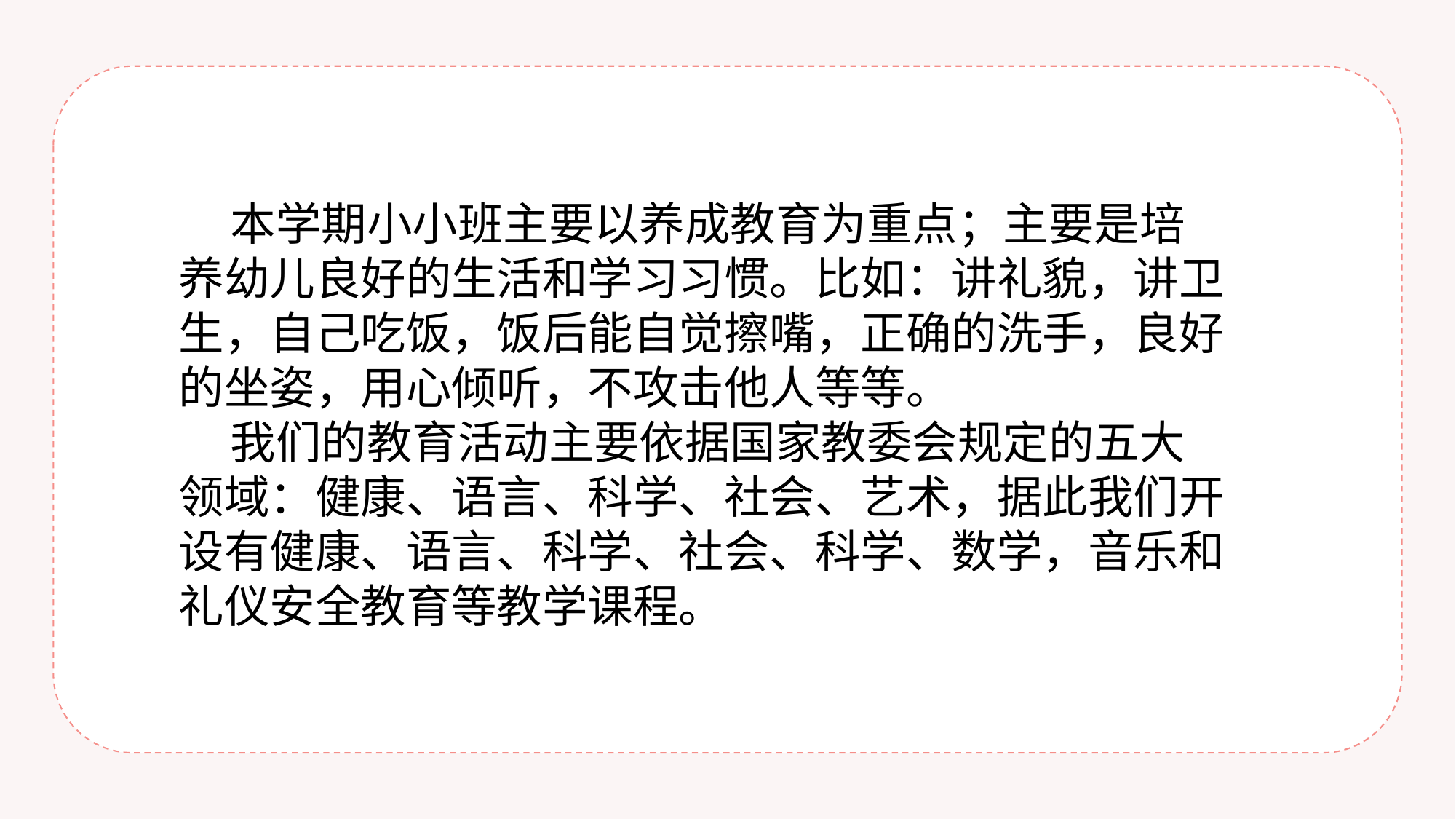

本学期小小班主要以养成教育为重点；主要是培养幼儿良好的生活和学习习惯。比如：讲礼貌，讲卫生，自己吃饭，饭后能自觉擦嘴，正确的洗手，良好的坐姿，用心倾听，不攻击他人等等。
    我们的教育活动主要依据国家教委会规定的五大领域：健康、语言、科学、社会、艺术，据此我们开设有健康、语言、科学、社会、科学、数学，音乐和礼仪安全教育等教学课程。